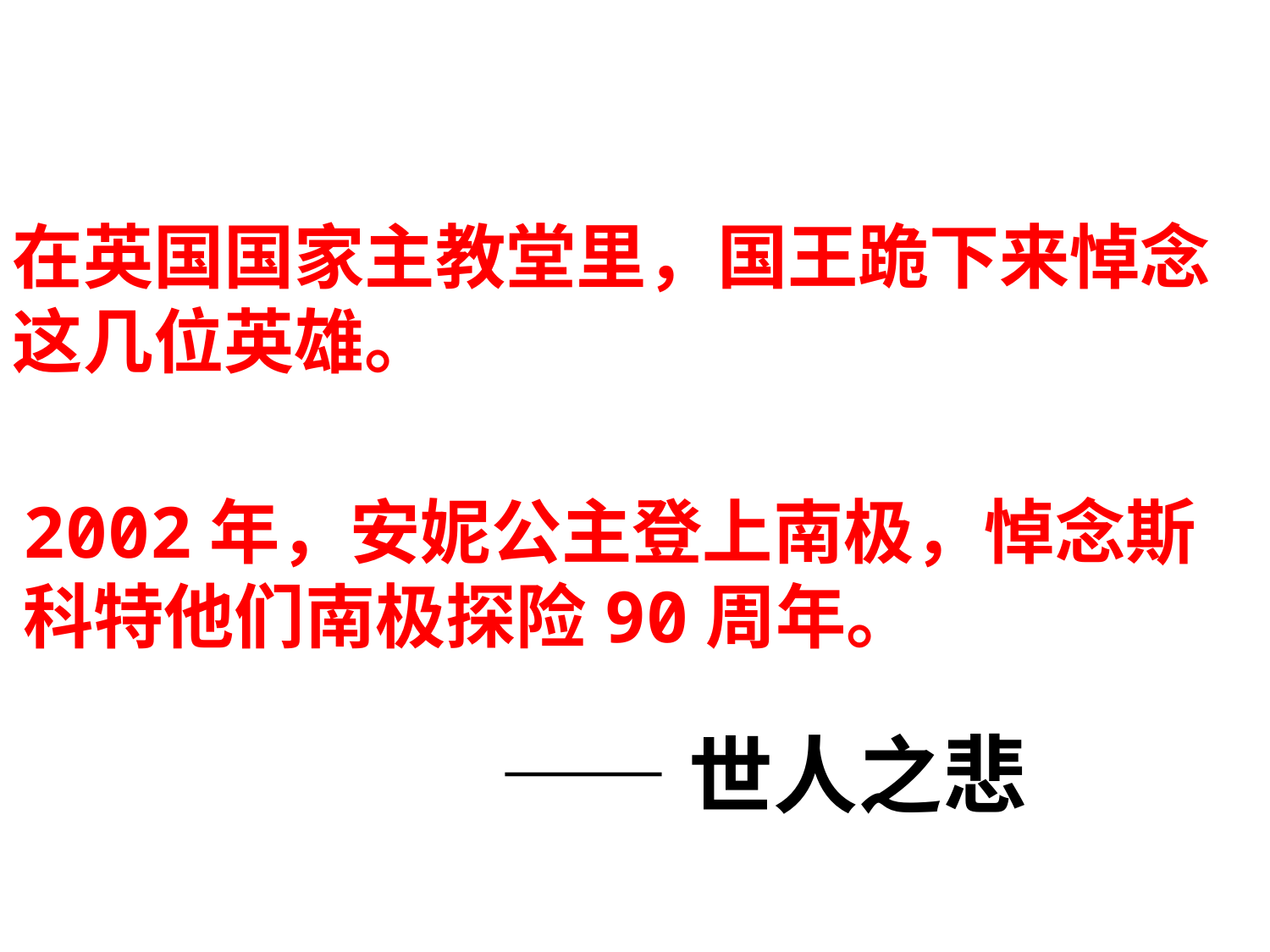

在英国国家主教堂里，国王跪下来悼念这几位英雄。
2002年，安妮公主登上南极，悼念斯科特他们南极探险90周年。
——世人之悲